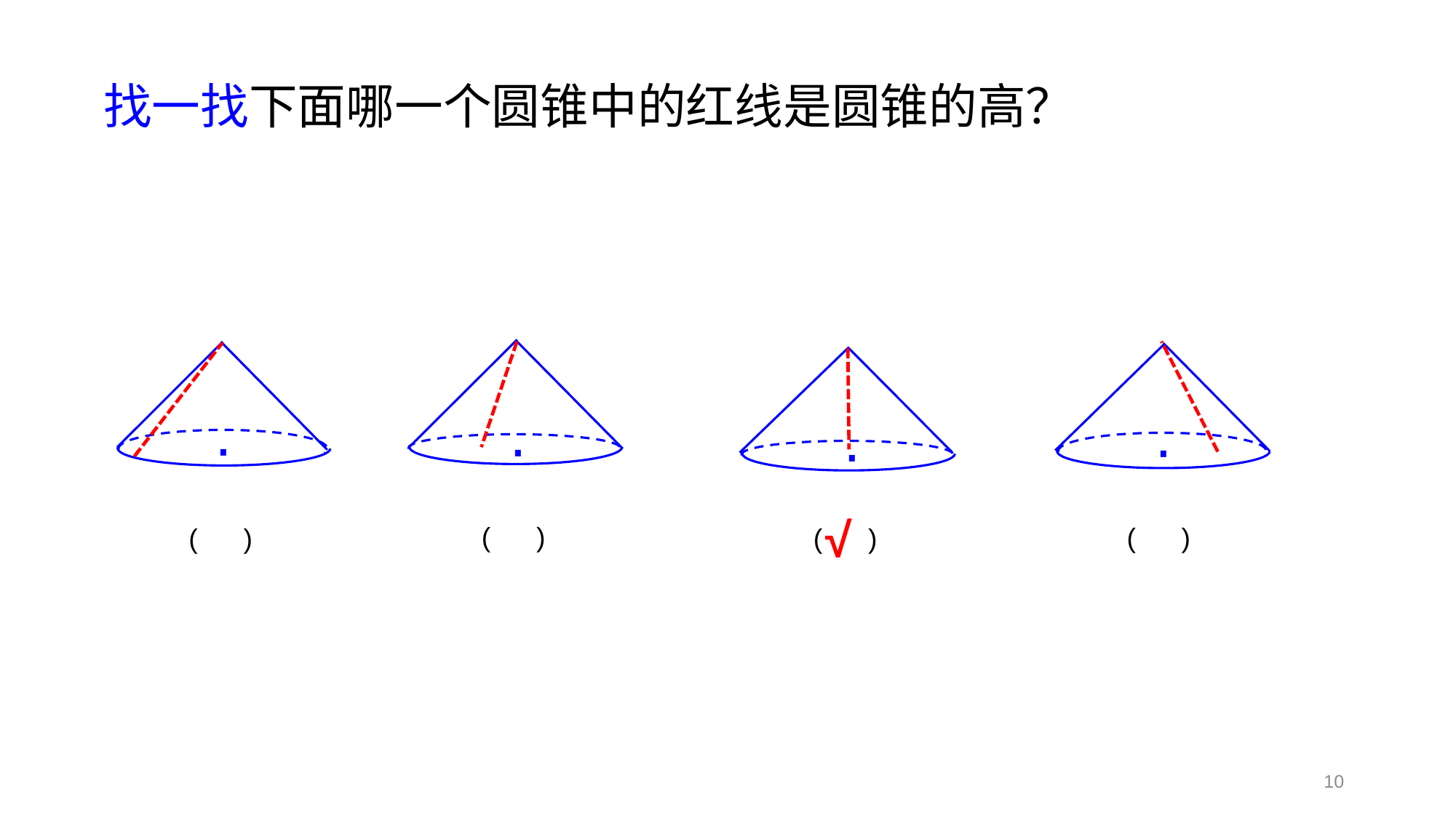

找一找下面哪一个圆锥中的红线是圆锥的高？

·
·
·
·
√
(      )
(      )
(      )
(      )
10
10